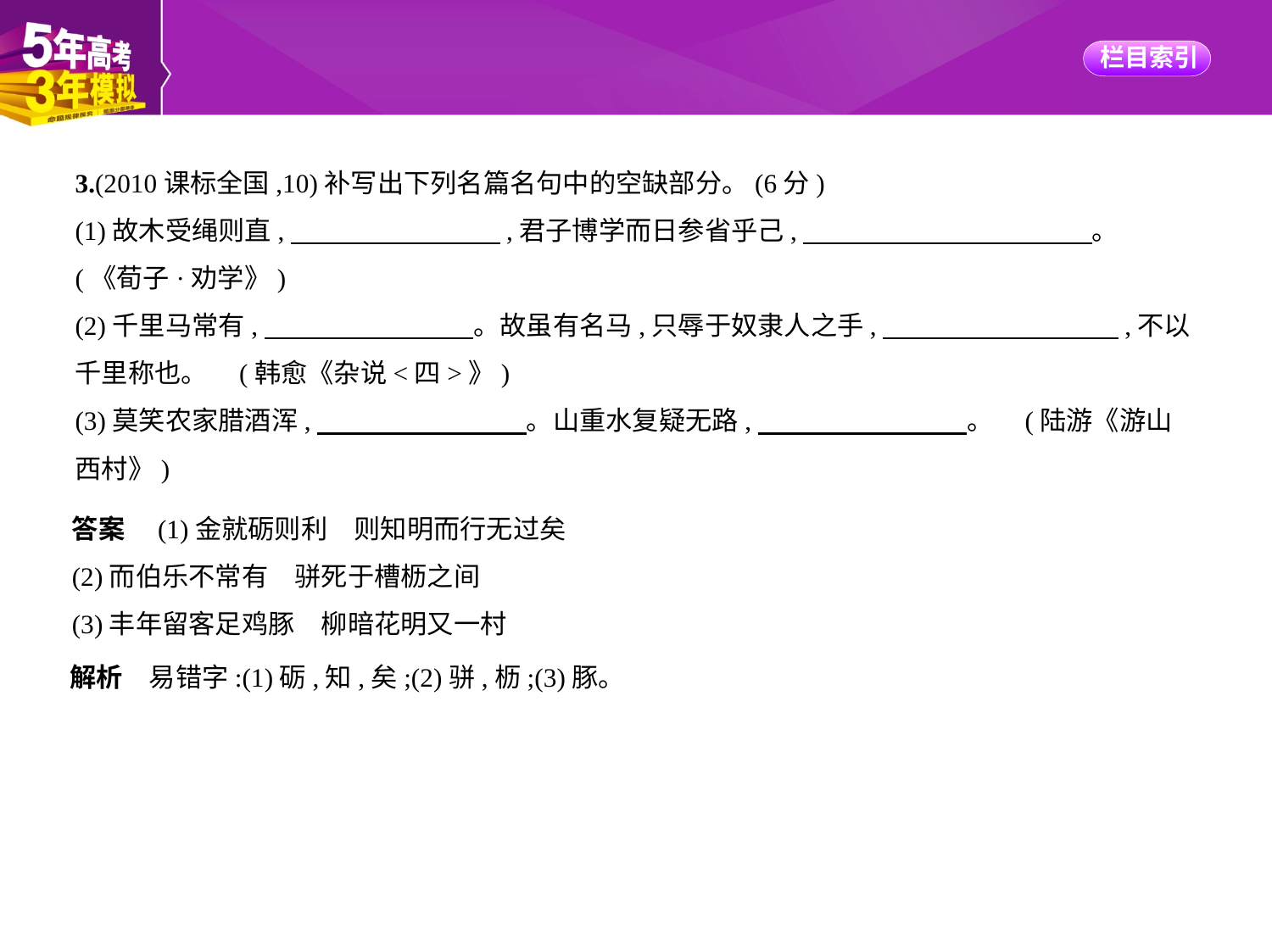

3.(2010课标全国,10)补写出下列名篇名句中的空缺部分。(6分)
(1)故木受绳则直,　　　　　　　    ,君子博学而日参省乎己,　　　　　　　　　　    。
(《荀子·劝学》)
(2)千里马常有,　　　　　　　    。故虽有名马,只辱于奴隶人之手,　　　　　　　　    ,不以
千里称也。 (韩愈《杂说<四>》)
(3)莫笑农家腊酒浑,　　　　　　　    。山重水复疑无路,　　　　　　　    。 (陆游《游山
西村》)
答案　(1)金就砺则利　则知明而行无过矣
(2)而伯乐不常有　骈死于槽枥之间
(3)丰年留客足鸡豚　柳暗花明又一村
解析　易错字:(1)砺,知,矣;(2)骈,枥;(3)豚。